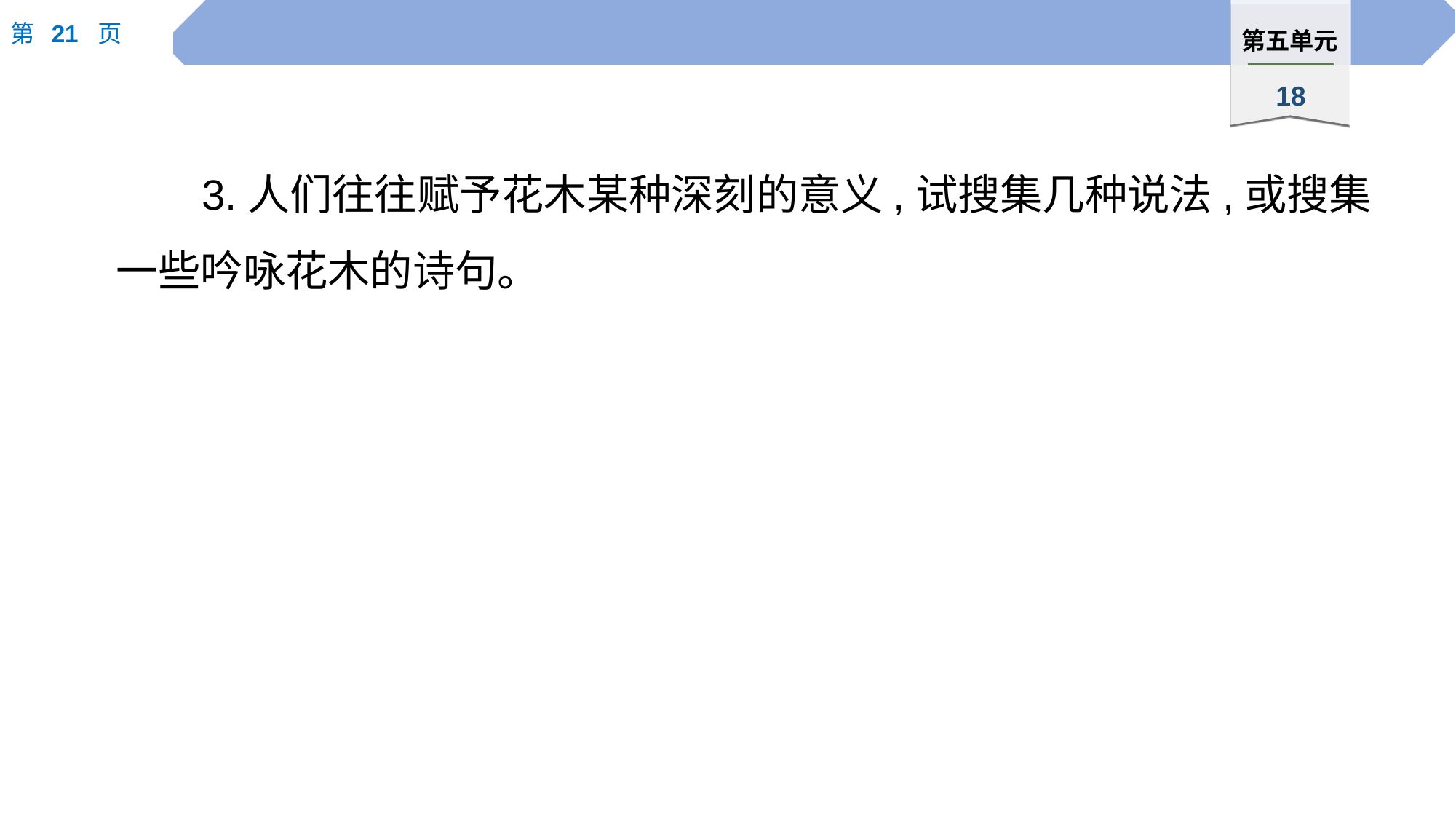

3.人们往往赋予花木某种深刻的意义,试搜集几种说法,或搜集一些吟咏花木的诗句。